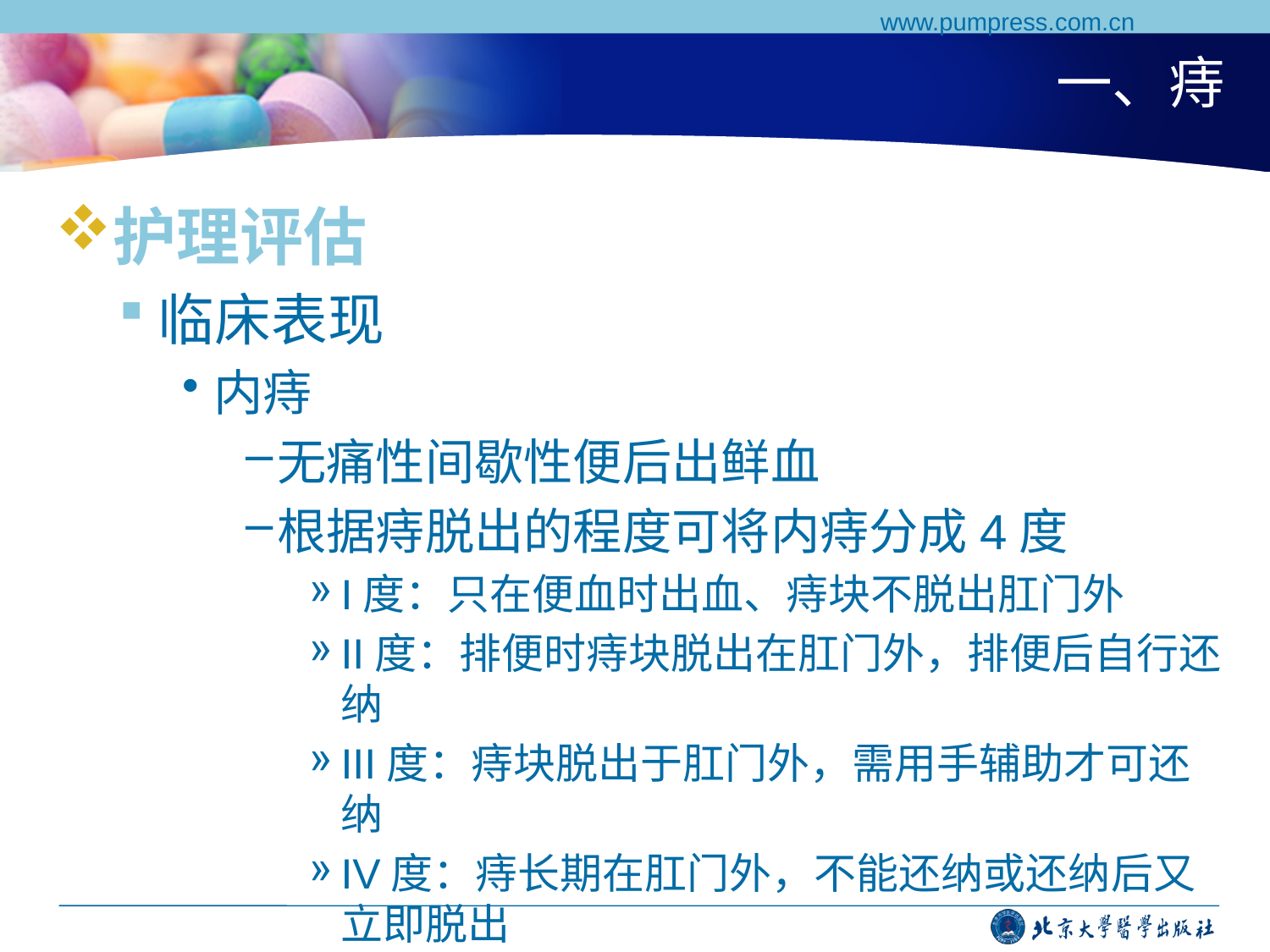

www.pumpress.com.cn
# 一、痔
护理评估
临床表现
内痔
无痛性间歇性便后出鲜血
根据痔脱出的程度可将内痔分成4度
I度：只在便血时出血、痔块不脱出肛门外
II度：排便时痔块脱出在肛门外，排便后自行还纳
III度：痔块脱出于肛门外，需用手辅助才可还纳
IV度：痔长期在肛门外，不能还纳或还纳后又立即脱出